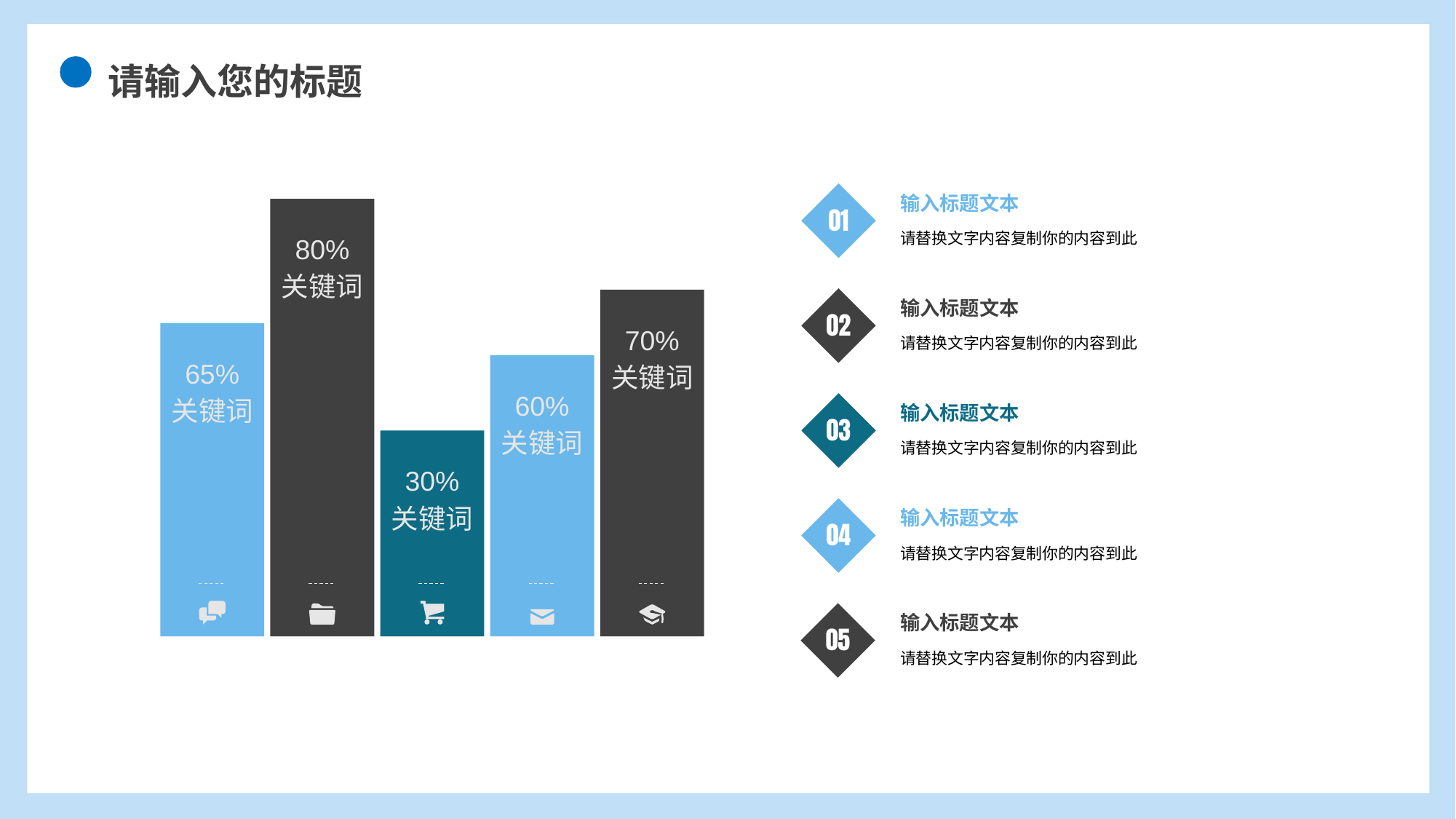

01
输入标题文本
请替换文字内容复制你的内容到此
80%
关键词
70%
关键词
65%
关键词
60%
关键词
30%
关键词

02
输入标题文本
请替换文字内容复制你的内容到此
03
输入标题文本
请替换文字内容复制你的内容到此
04
输入标题文本
请替换文字内容复制你的内容到此
05
输入标题文本
请替换文字内容复制你的内容到此